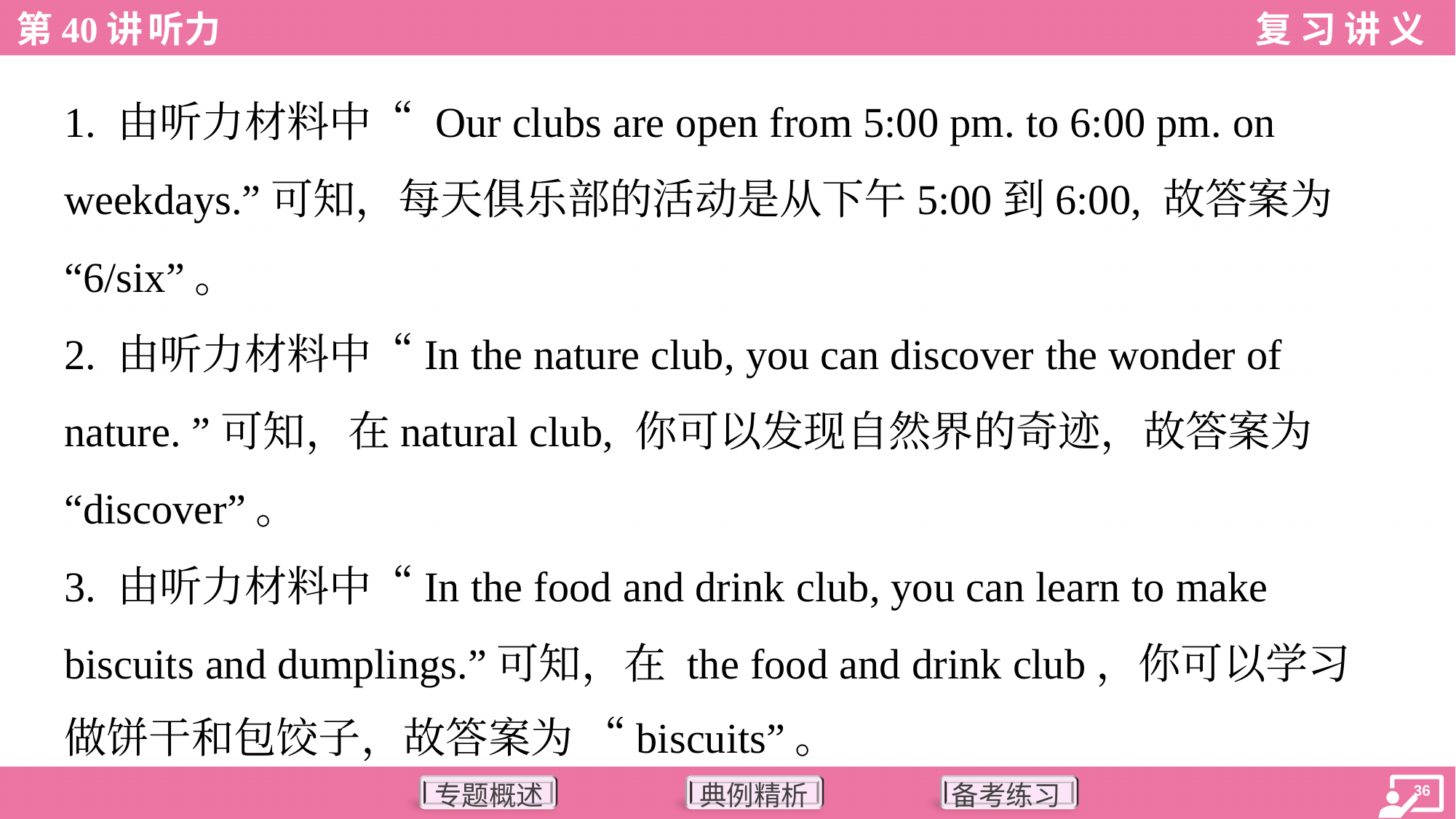

1. 由听力材料中“ Our clubs are open from 5:00 pm. to 6:00 pm. on
weekdays.”可知，每天俱乐部的活动是从下午5:00到6:00, 故答案为
“6/six”。
2. 由听力材料中“In the nature club, you can discover the wonder of
nature. ”可知，在natural club, 你可以发现自然界的奇迹，故答案为
“discover”。
3. 由听力材料中“In the food and drink club, you can learn to make
biscuits and dumplings.”可知，在 the food and drink club，你可以学习
做饼干和包饺子，故答案为 “biscuits”。